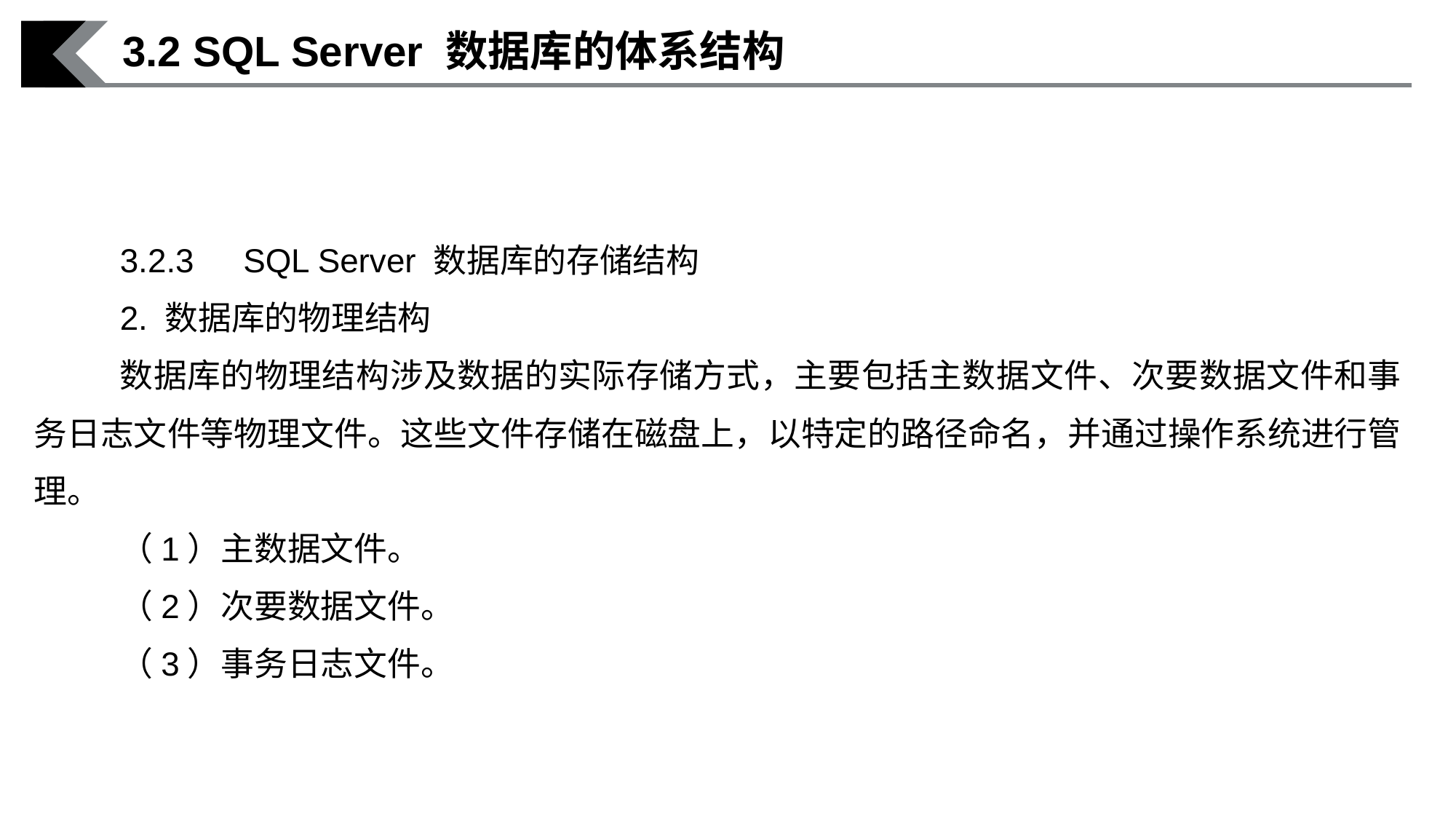

3.2 SQL Server 数据库的体系结构
3.2.3　SQL Server 数据库的存储结构
2. 数据库的物理结构
数据库的物理结构涉及数据的实际存储方式，主要包括主数据文件、次要数据文件和事务日志文件等物理文件。这些文件存储在磁盘上，以特定的路径命名，并通过操作系统进行管理。
（1）主数据文件。
（2）次要数据文件。
（3）事务日志文件。